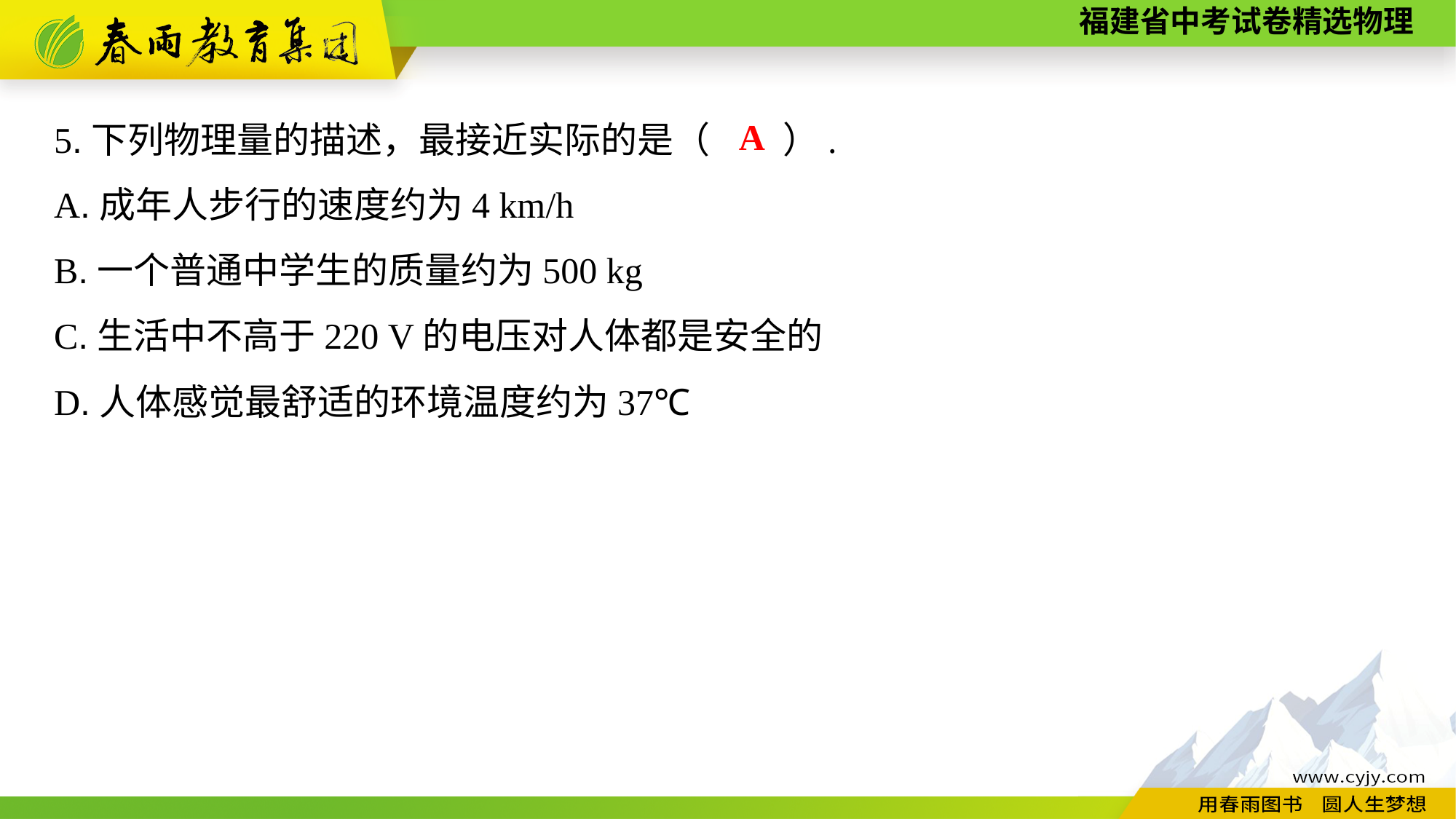

5.下列物理量的描述，最接近实际的是（　　）.
A.成年人步行的速度约为4 km/h
B.一个普通中学生的质量约为500 kg
C.生活中不高于220 V的电压对人体都是安全的
D.人体感觉最舒适的环境温度约为37℃
A